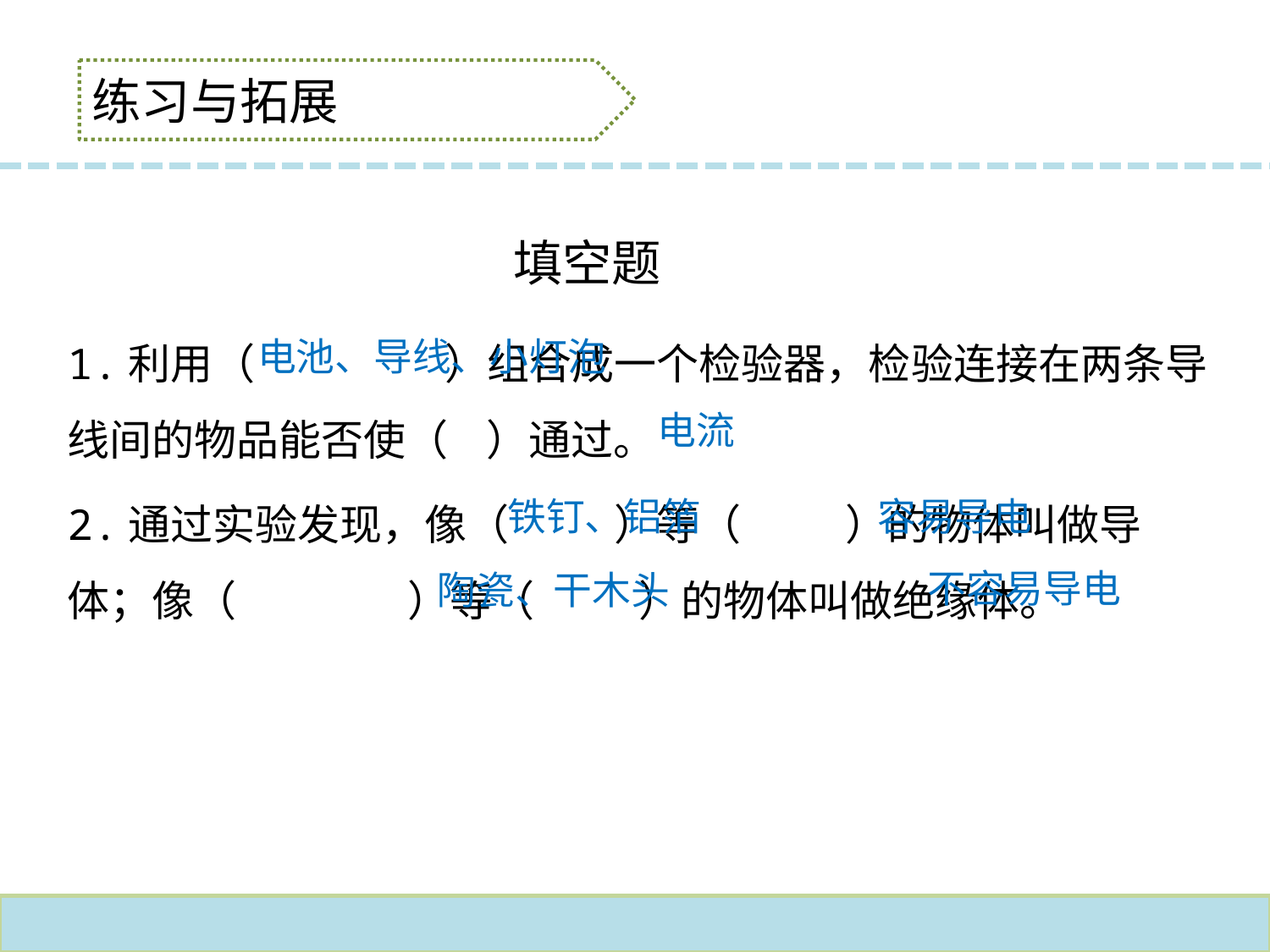

练习与拓展
    填空题
1.利用（                    ）组合成一个检验器，检验连接在两条导线间的物品能否使（    ）通过。
电池、导线、小灯泡
电流
2.通过实验发现，像（           ）等（           ）的物体叫做导体；像（                  ）等（           ）的物体叫做绝缘体。
铁钉、铝箔
容易导电
不容易导电
陶瓷、干木头